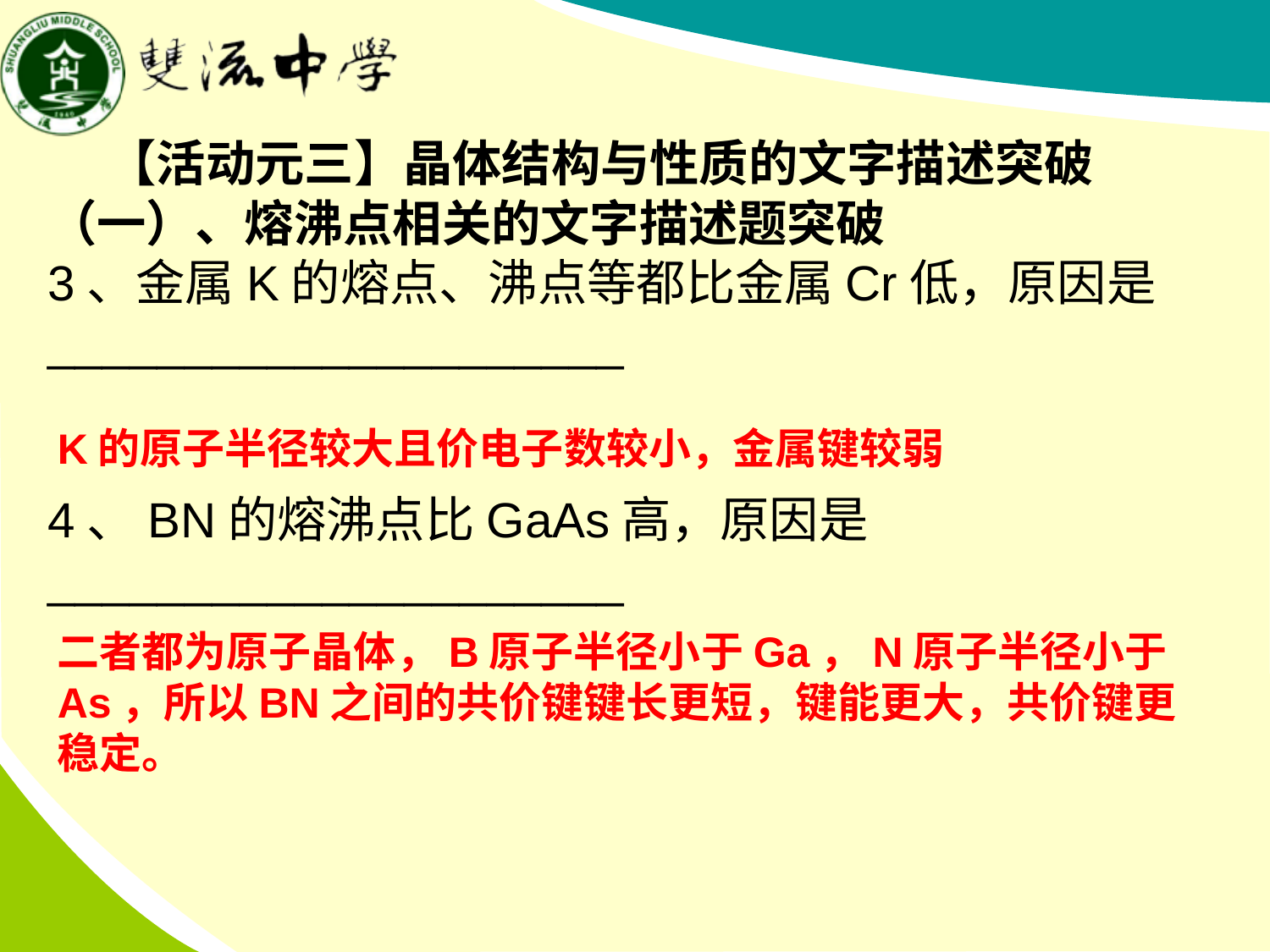

【活动元三】晶体结构与性质的文字描述突破
（一）、熔沸点相关的文字描述题突破
3、金属K的熔点、沸点等都比金属Cr低，原因是_____________________

4、BN的熔沸点比GaAs高，原因是_____________________

K的原子半径较大且价电子数较小，金属键较弱

二者都为原子晶体，B原子半径小于Ga，N原子半径小于As，所以BN之间的共价键键长更短，键能更大，共价键更稳定。